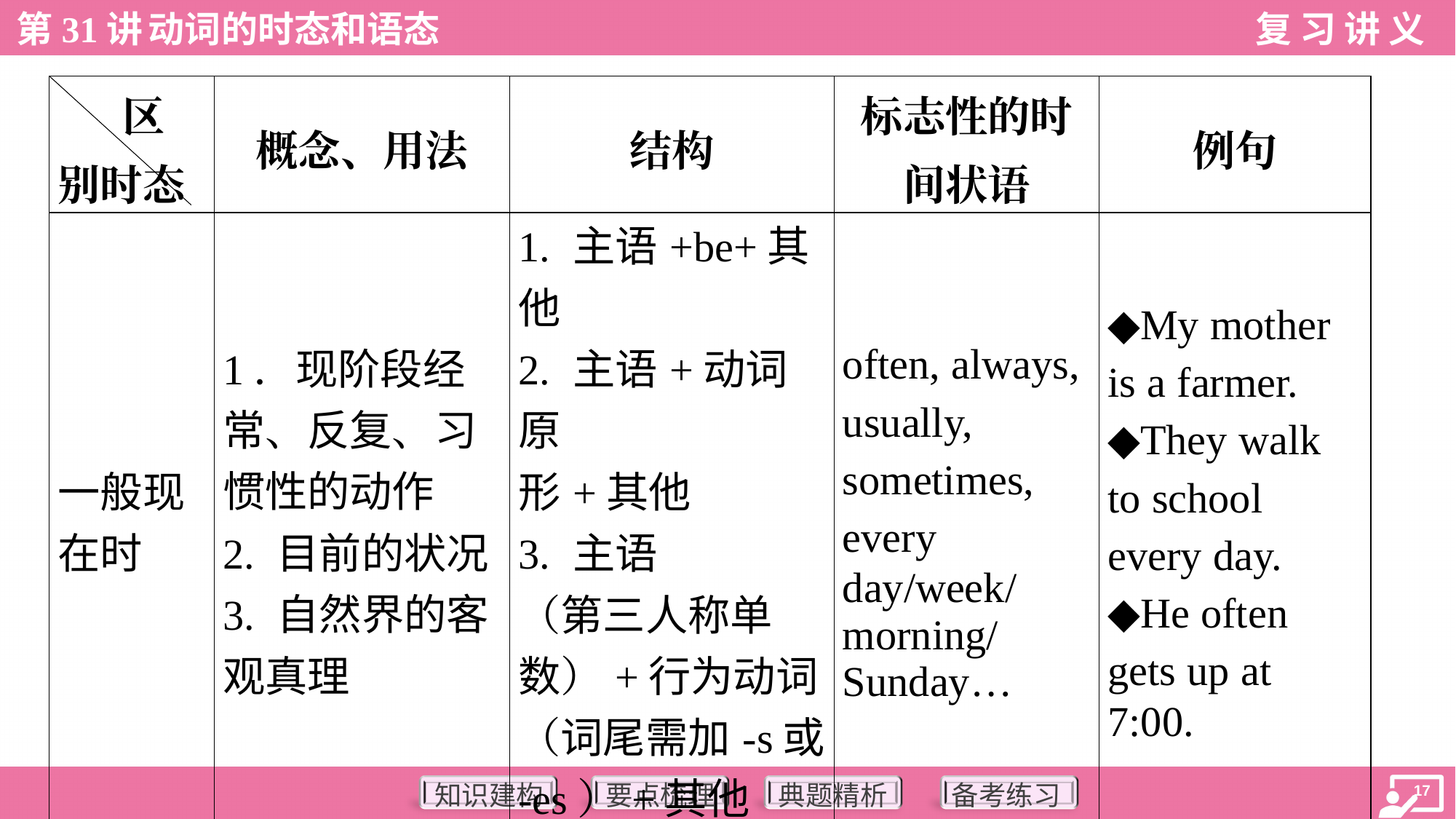

| 区别时态 | 概念、用法 | 结构 | 标志性的时 间状语 | 例句 |
| --- | --- | --- | --- | --- |
| 一般现 在时 | 1．现阶段经 常、反复、习 惯性的动作 2. 目前的状况 3. 自然界的客 观真理 | 1. 主语+be+其 他 2. 主语+动词原 形+其他 3. 主语 （第三人称单 数）+行为动词 （词尾需加-s或 -es）+其他 | often, always, usually, sometimes, every day/week/ morning/ Sunday… | ◆My mother is a farmer. ◆They walk to school every day. ◆He often gets up at 7:00. |